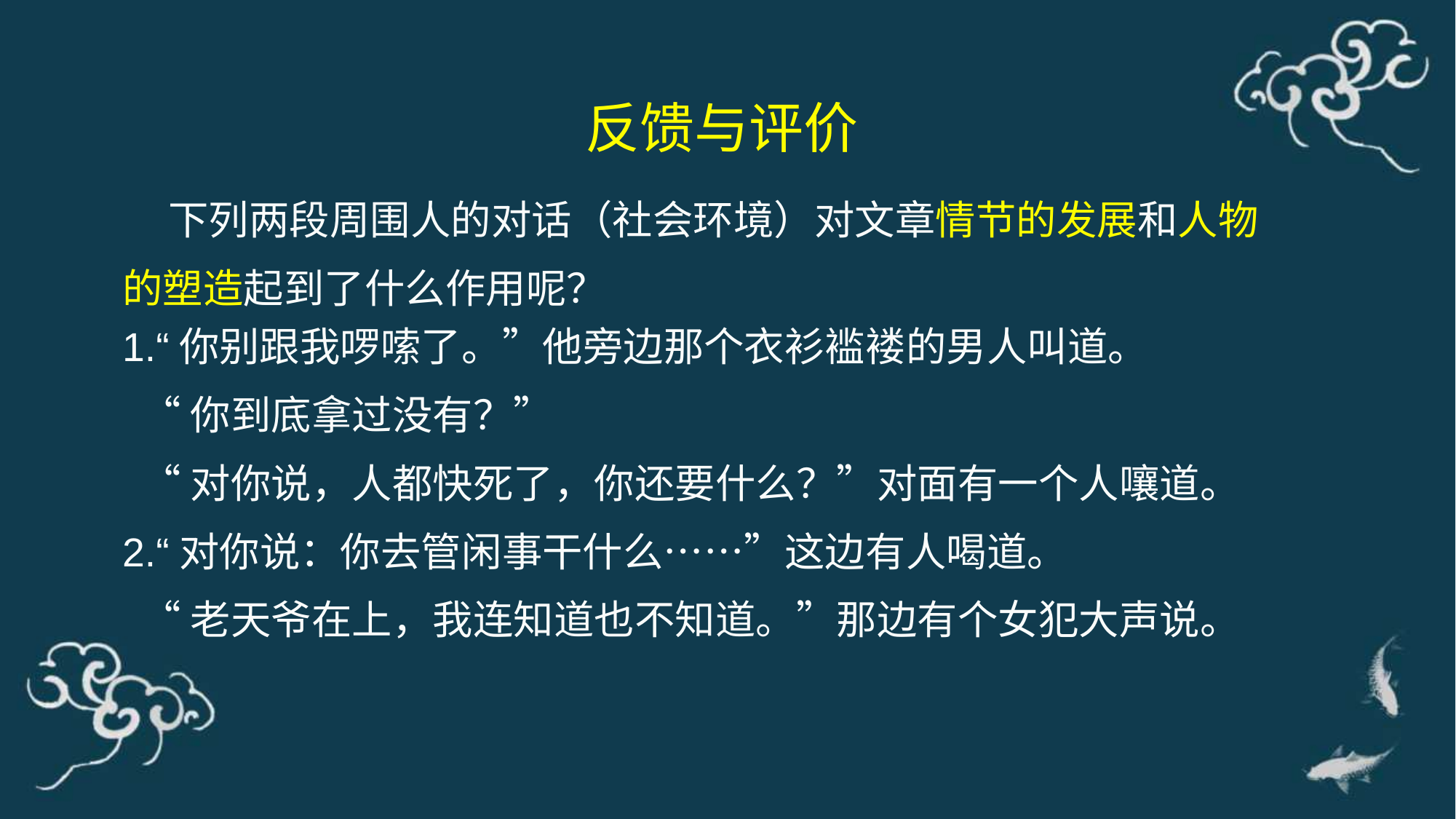

反馈与评价
    下列两段周围人的对话（社会环境）对文章情节的发展和人物的塑造起到了什么作用呢？
1.“你别跟我啰嗦了。”他旁边那个衣衫褴褛的男人叫道。
  “你到底拿过没有？”
  “对你说，人都快死了，你还要什么？”对面有一个人嚷道。
2.“对你说：你去管闲事干什么……”这边有人喝道。
  “老天爷在上，我连知道也不知道。”那边有个女犯大声说。